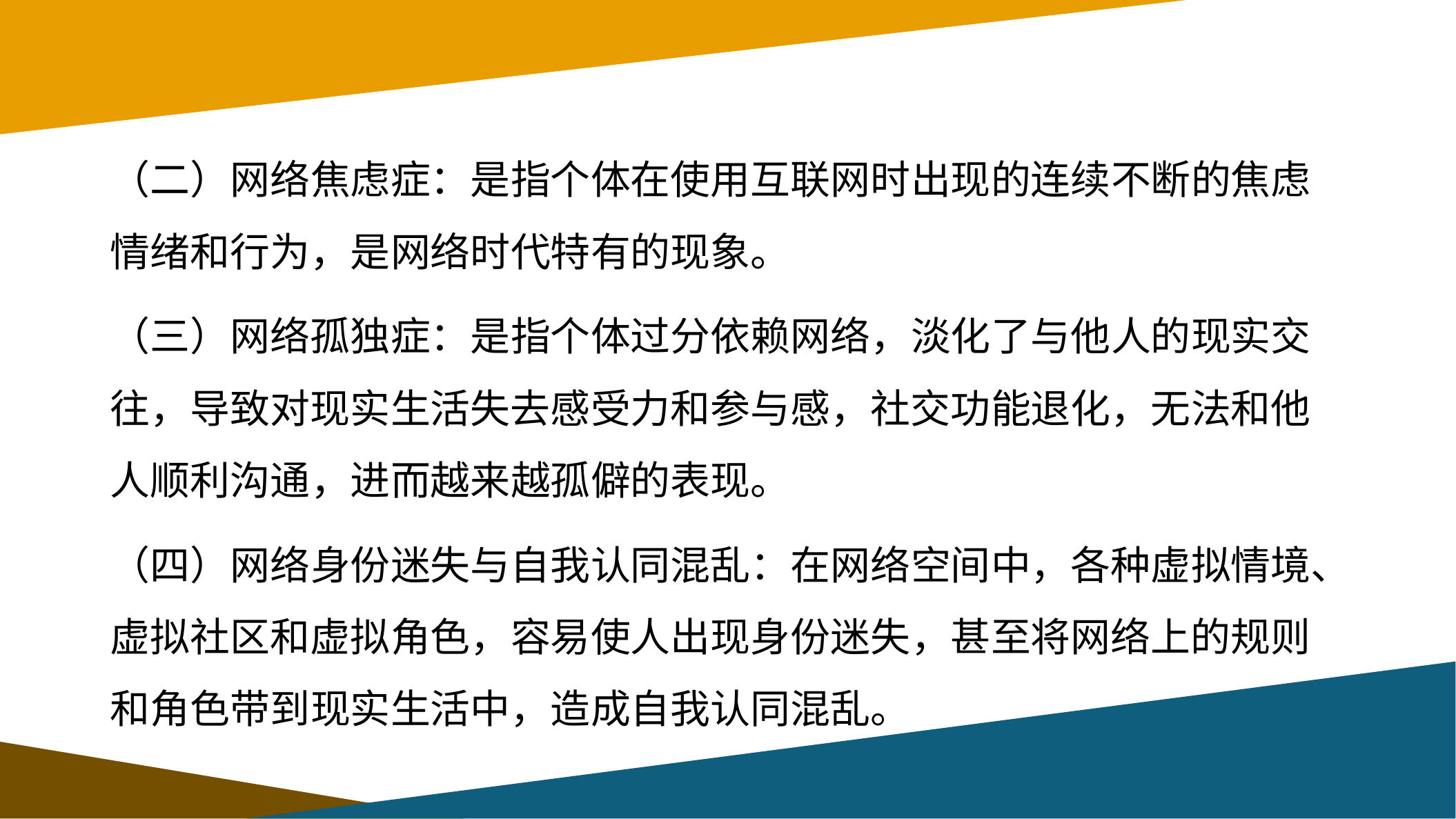

（二）网络焦虑症：是指个体在使用互联网时出现的连续不断的焦虑情绪和行为，是网络时代特有的现象。
（三）网络孤独症：是指个体过分依赖网络，淡化了与他人的现实交往，导致对现实生活失去感受力和参与感，社交功能退化，无法和他人顺利沟通，进而越来越孤僻的表现。
（四）网络身份迷失与自我认同混乱：在网络空间中，各种虚拟情境、虚拟社区和虚拟角色，容易使人出现身份迷失，甚至将网络上的规则和角色带到现实生活中，造成自我认同混乱。